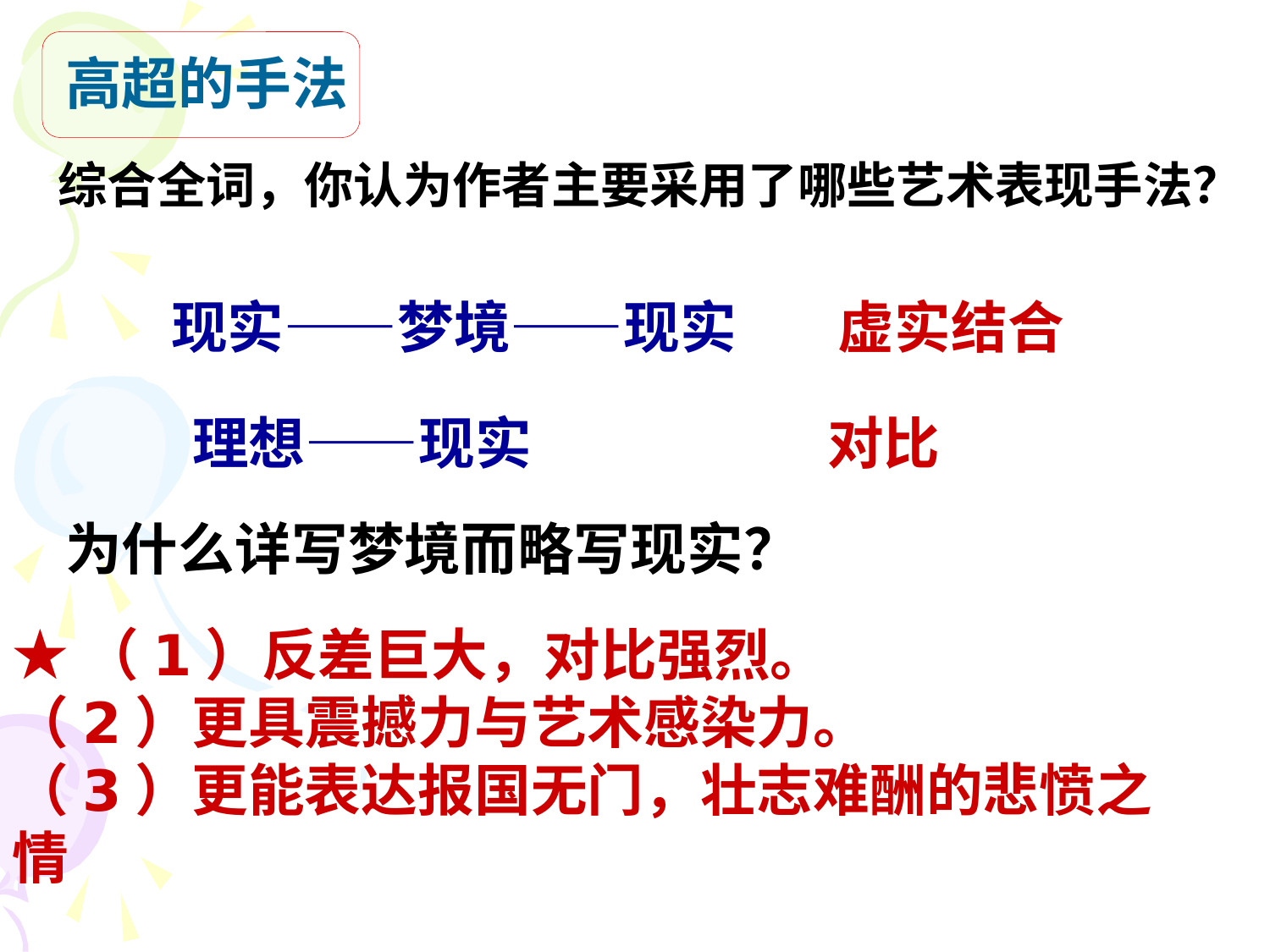

高超的手法
   综合全词，你认为作者主要采用了哪些艺术表现手法？
现实——梦境——现实
虚实结合
理想——现实
对比
为什么详写梦境而略写现实？
★（1）反差巨大，对比强烈。
（2）更具震撼力与艺术感染力。
（3）更能表达报国无门，壮志难酬的悲愤之情